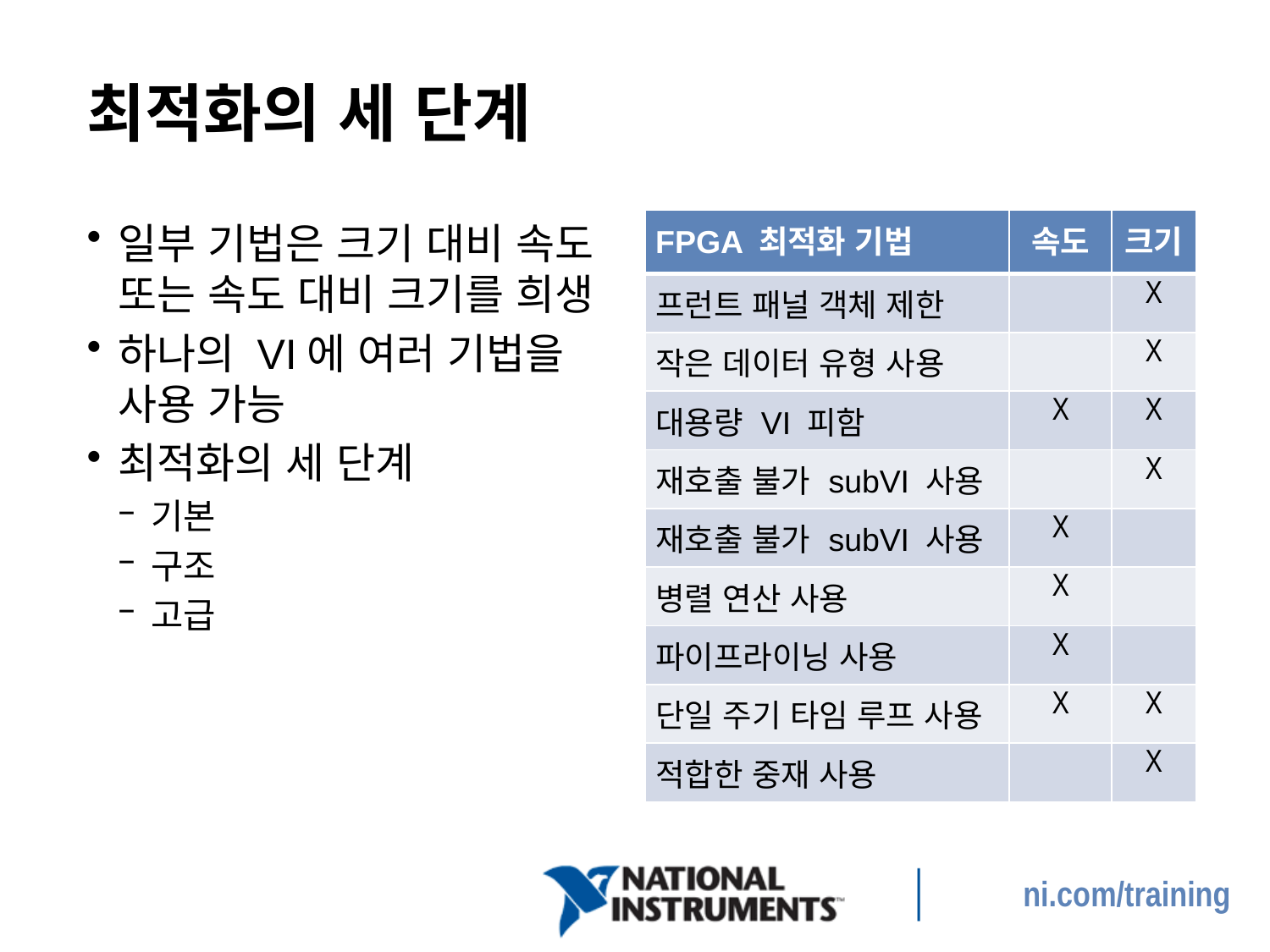

# 최적화의 세 단계
일부 기법은 크기 대비 속도 또는 속도 대비 크기를 희생
하나의 VI에 여러 기법을 사용 가능
최적화의 세 단계
기본
구조
고급

| FPGA 최적화 기법 | 속도 | 크기 |
| --- | --- | --- |
| 프런트 패널 객체 제한 |  | X |
| 작은 데이터 유형 사용 |  | X |
| 대용량 VI 피함 | X | X |
| 재호출 불가 subVI 사용 |  | X |
| 재호출 불가 subVI 사용 | X |  |
| 병렬 연산 사용 | X |  |
| 파이프라이닝 사용 | X |  |
| 단일 주기 타임 루프 사용 | X | X |
| 적합한 중재 사용 |  | X |